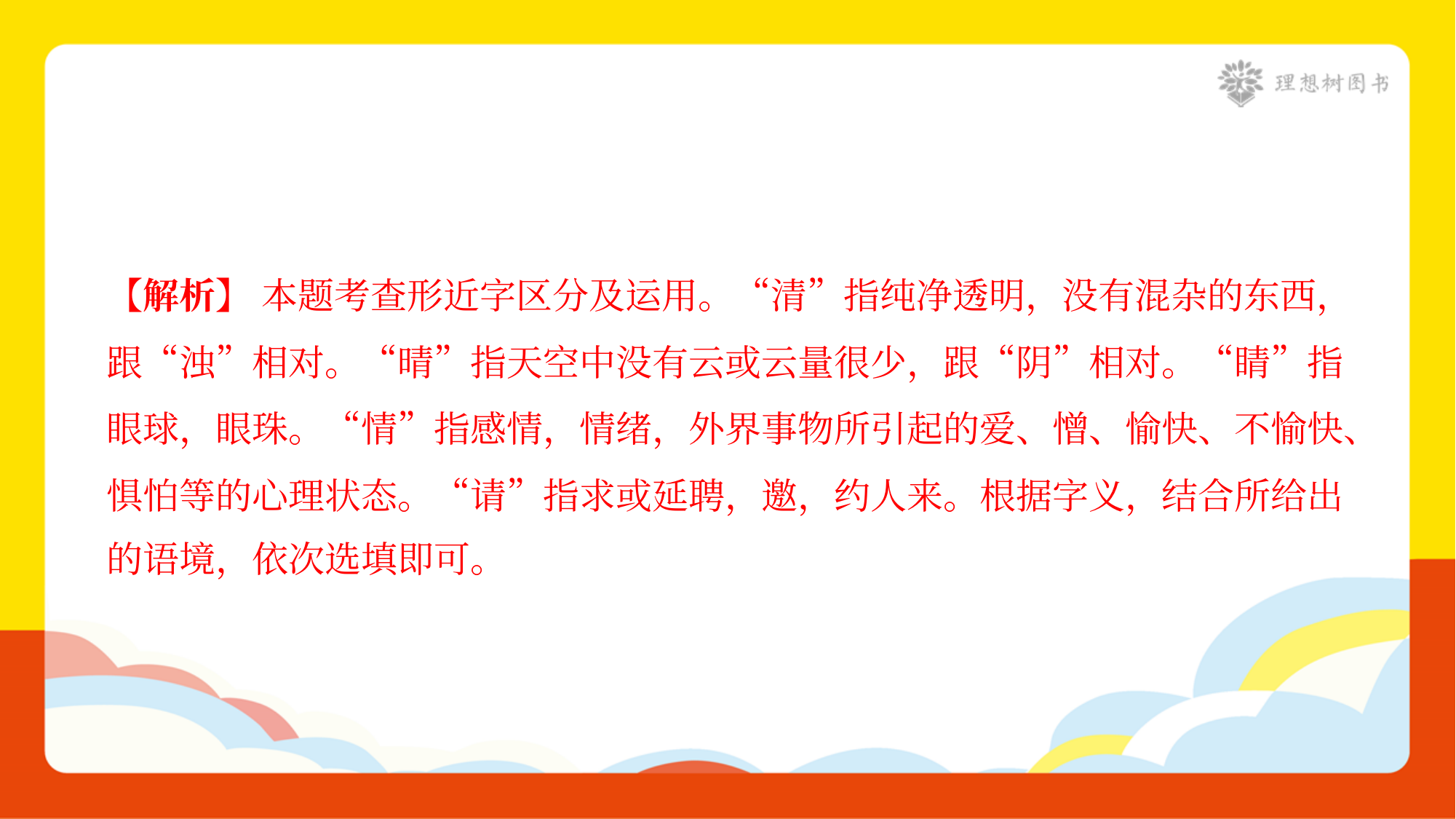

【解析】 本题考查形近字区分及运用。“清”指纯净透明，没有混杂的东西，
跟“浊”相对。“晴”指天空中没有云或云量很少，跟“阴”相对。“睛”指
眼球，眼珠。“情”指感情，情绪，外界事物所引起的爱、憎、愉快、不愉快、
惧怕等的心理状态。“请”指求或延聘，邀，约人来。根据字义，结合所给出
的语境，依次选填即可。